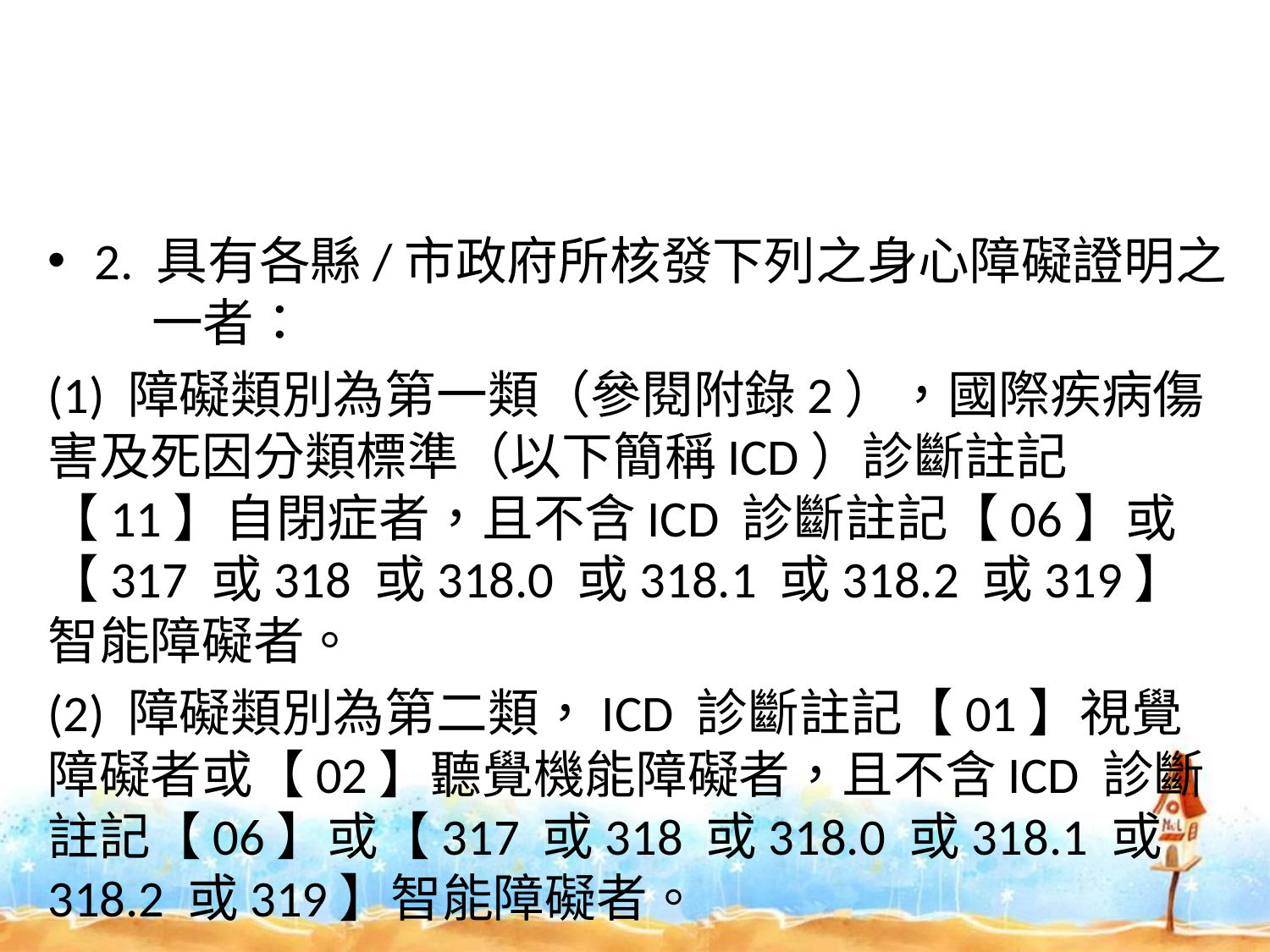

#
2. 具有各縣/市政府所核發下列之身心障礙證明之
     一者：
(1) 障礙類別為第一類（參閱附錄2），國際疾病傷害及死因分類標準（以下簡稱ICD）診斷註記【11】自閉症者，且不含ICD 診斷註記【06】或【317 或318 或318.0 或318.1 或318.2 或319】智能障礙者。
(2) 障礙類別為第二類，ICD 診斷註記【01】視覺障礙者或【02】聽覺機能障礙者，且不含ICD 診斷註記【06】或【317 或318 或318.0 或318.1 或318.2 或319】智能障礙者。